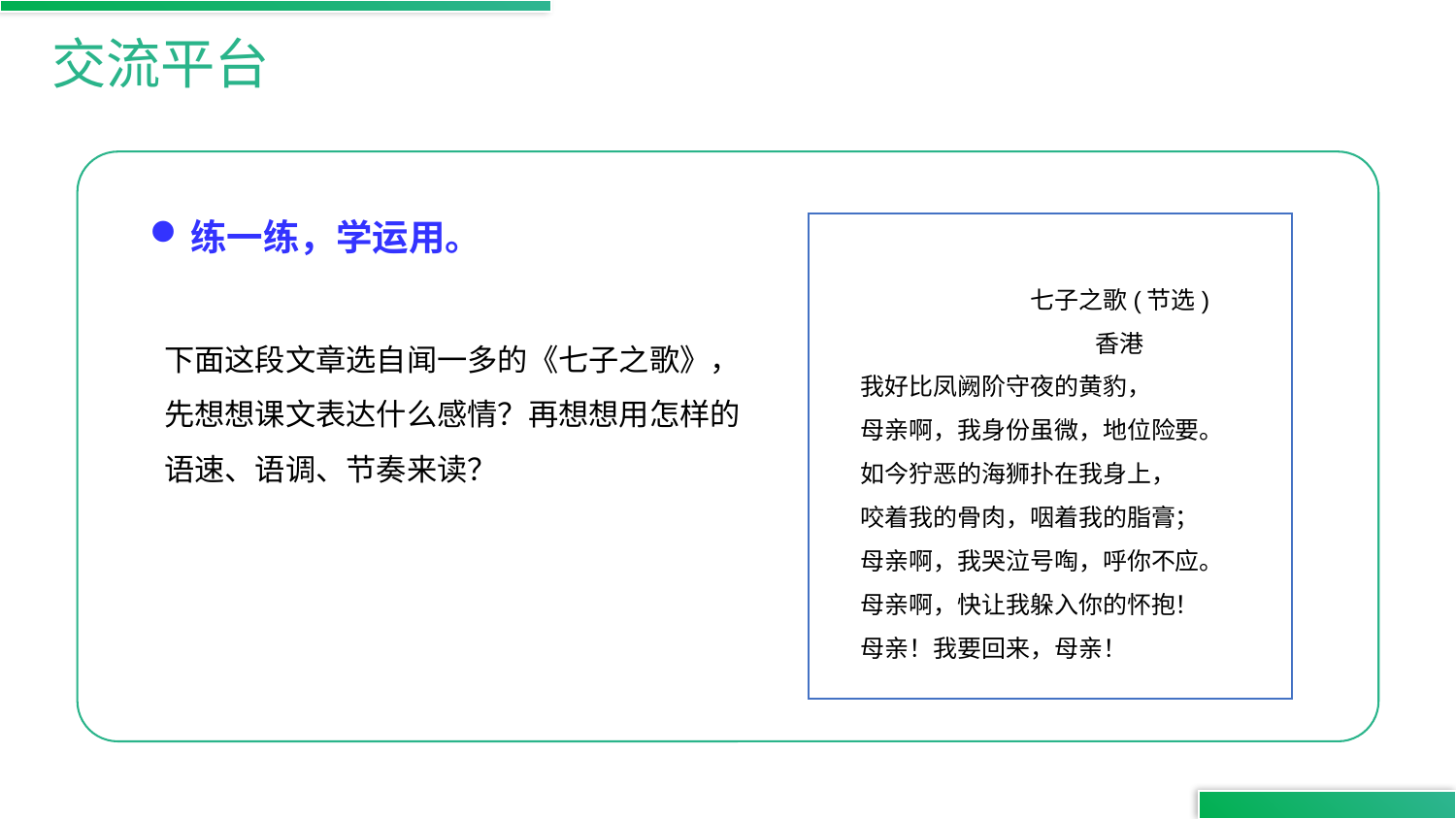

交流平台
练一练，学运用。

七子之歌(节选)
香港
我好比凤阙阶守夜的黄豹，
母亲啊，我身份虽微，地位险要。
如今狞恶的海狮扑在我身上，
咬着我的骨肉，咽着我的脂膏；
母亲啊，我哭泣号啕，呼你不应。
母亲啊，快让我躲入你的怀抱！
母亲！我要回来，母亲！
下面这段文章选自闻一多的《七子之歌》，先想想课文表达什么感情？再想想用怎样的语速、语调、节奏来读？